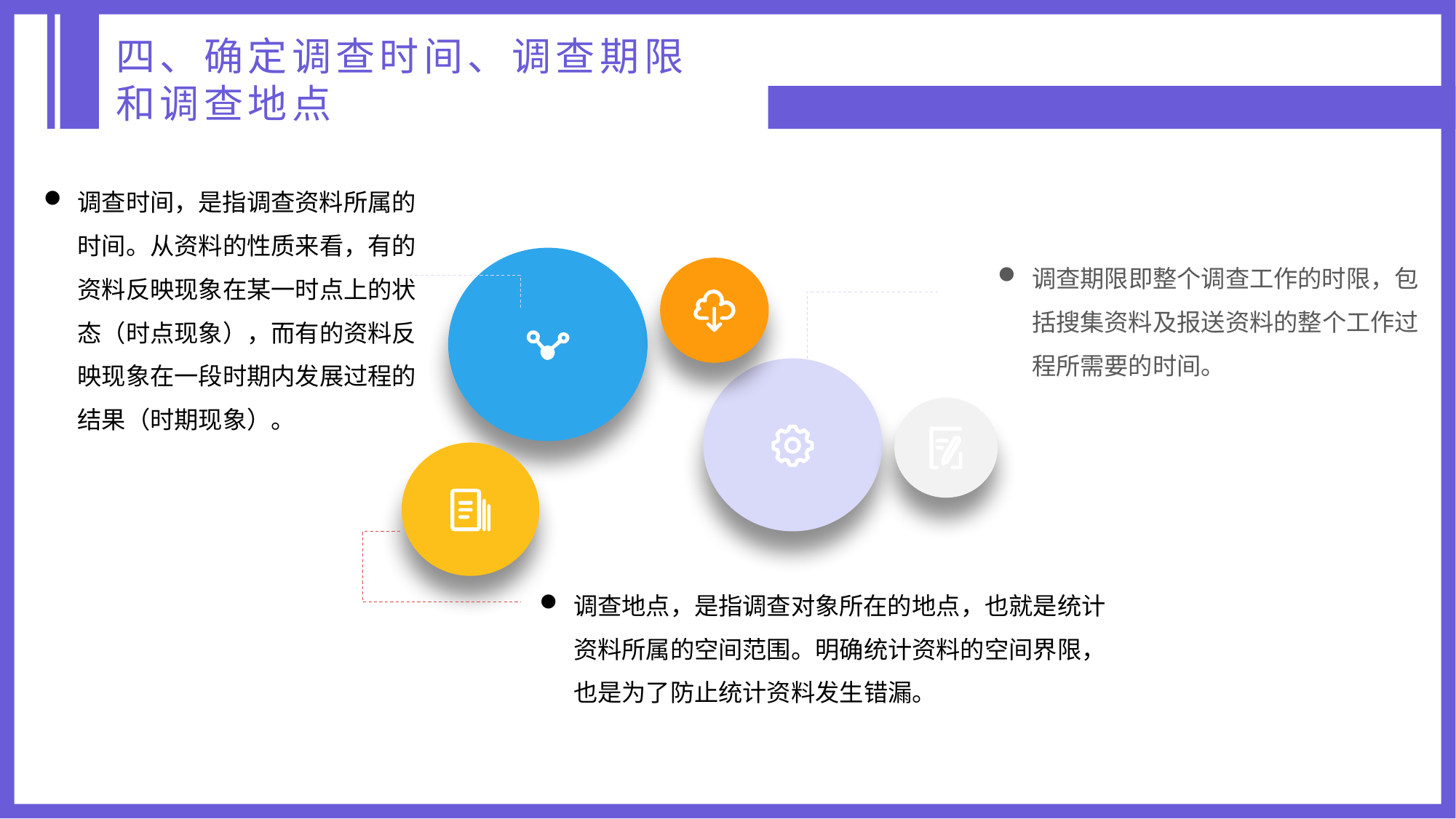

四、确定调查时间、调查期限和调查地点
调查时间，是指调查资料所属的时间。从资料的性质来看，有的资料反映现象在某一时点上的状态（时点现象），而有的资料反映现象在一段时期内发展过程的结果（时期现象）。

调查期限即整个调查工作的时限，包括搜集资料及报送资料的整个工作过程所需要的时间。

调查地点，是指调查对象所在的地点，也就是统计资料所属的空间范围。明确统计资料的空间界限，也是为了防止统计资料发生错漏。